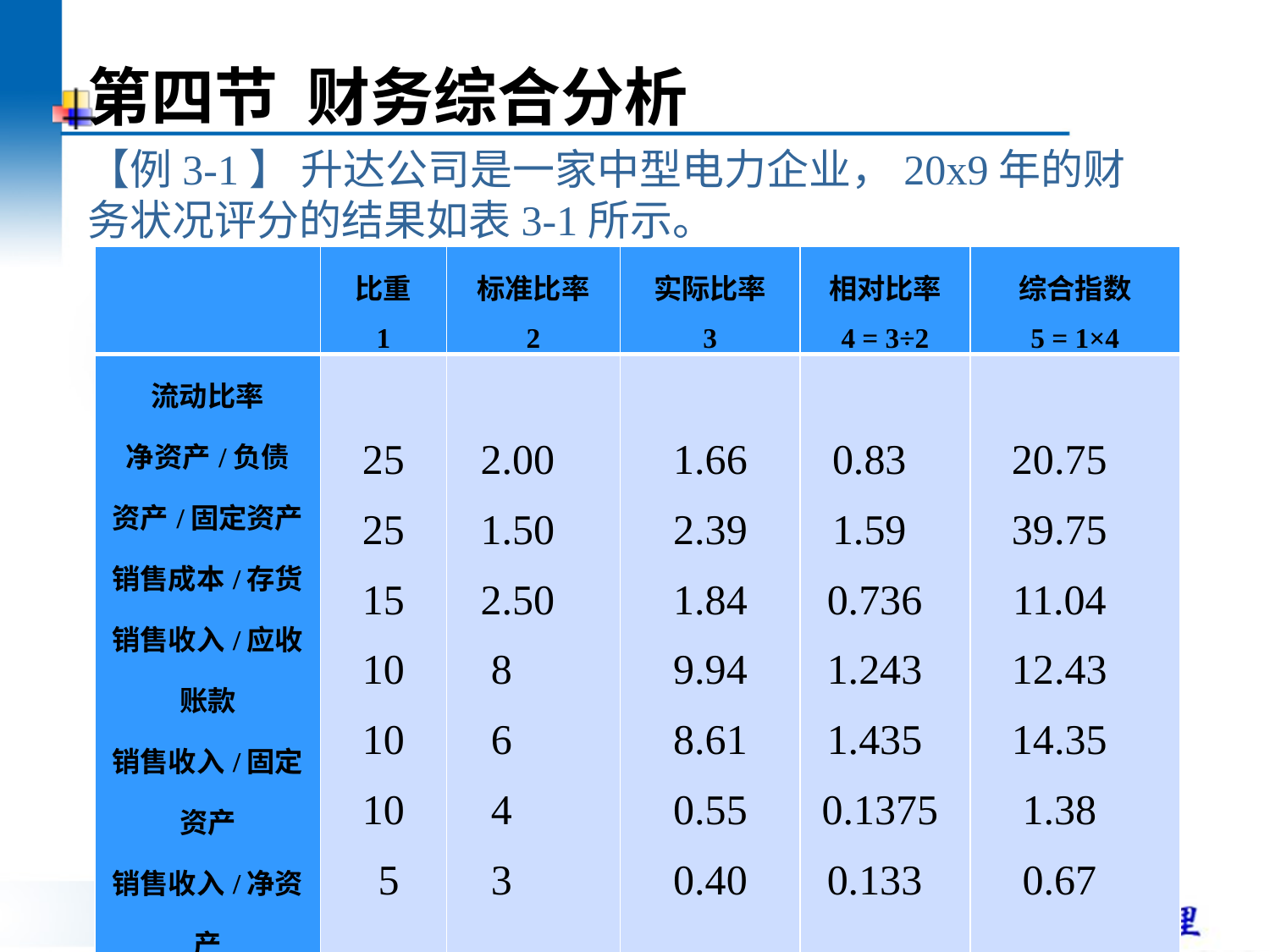

第四节  财务综合分析
【例3-1】 升达公司是一家中型电力企业，20x9年的财务状况评分的结果如表3-1所示。

|  | 比重 1 | 标准比率 2 | 实际比率 3 | 相对比率 4 = 3÷2 | 综合指数 5 = 1×4 |
| --- | --- | --- | --- | --- | --- |
| 流动比率 净资产/负债 资产/固定资产 销售成本/存货 销售收入/应收账款 销售收入/固定资产 销售收入/净资产 | 25 25 15 10 10 10 5 | 2.00 1.50 2.50 8 6 4 3 | 1.66 2.39 1.84 9.94 8.61 0.55 0.40 | 0.83 1.59 0.736 1.243 1.435 0.1375 0.133 | 20.75 39.75 11.04 12.43 14.35 1.38 0.67 |
| 合 计 | 100 |  |  |  | 100.37 |
46